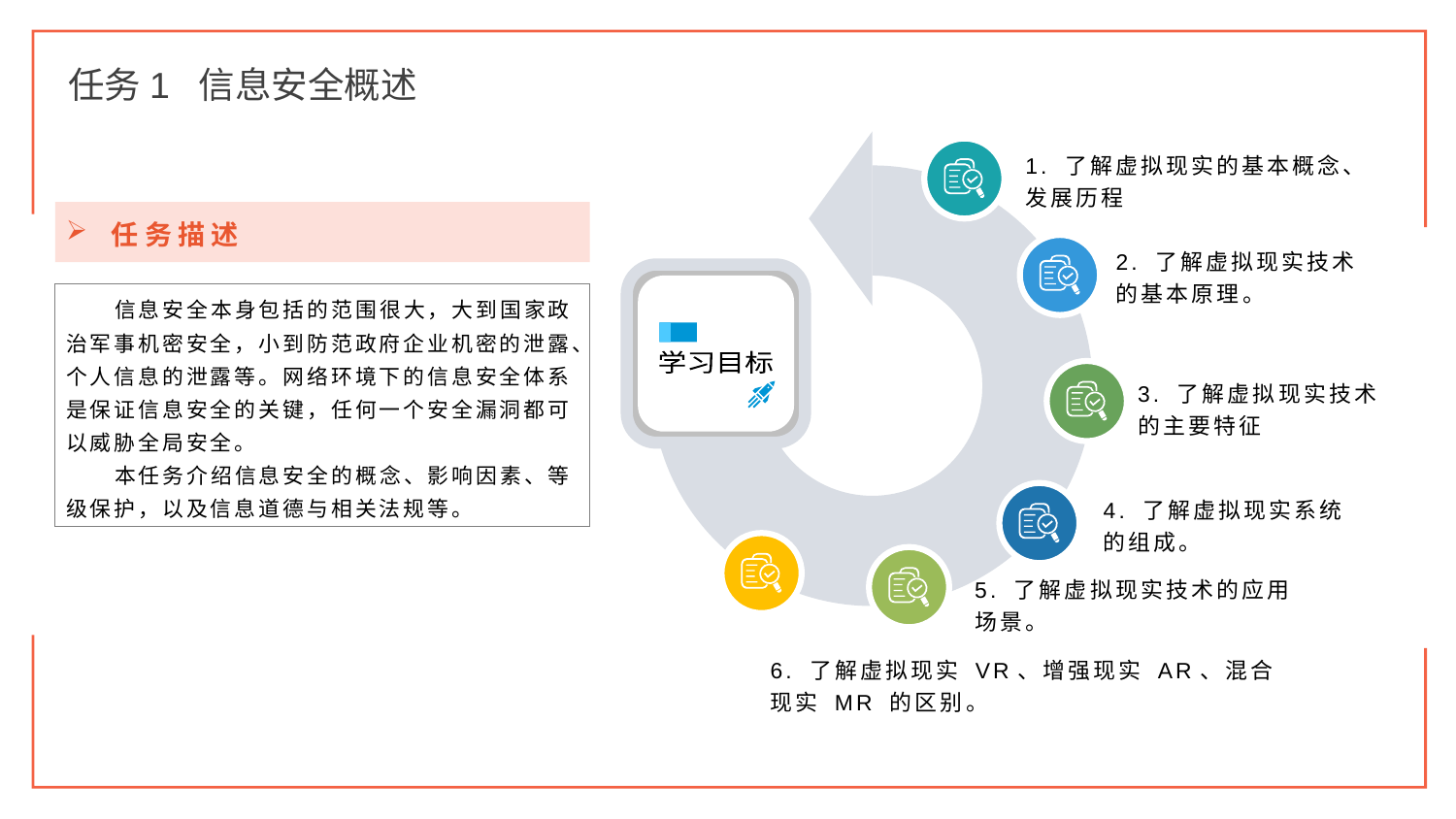

任务1  信息安全概述
1. 了解虚拟现实的基本概念、发展历程

2. 了解虚拟现实技术的基本原理。

学习目标

3. 了解虚拟现实技术的主要特征

4. 了解虚拟现实系统的组成。

5. 了解虚拟现实技术的应用场景。

6. 了解虚拟现实 VR、增强现实 AR、混合现实 MR 的区别。
任务描述
信息安全本身包括的范围很大，大到国家政治军事机密安全，小到防范政府企业机密的泄露、个人信息的泄露等。网络环境下的信息安全体系是保证信息安全的关键，任何一个安全漏洞都可以威胁全局安全。
本任务介绍信息安全的概念、影响因素、等级保护，以及信息道德与相关法规等。